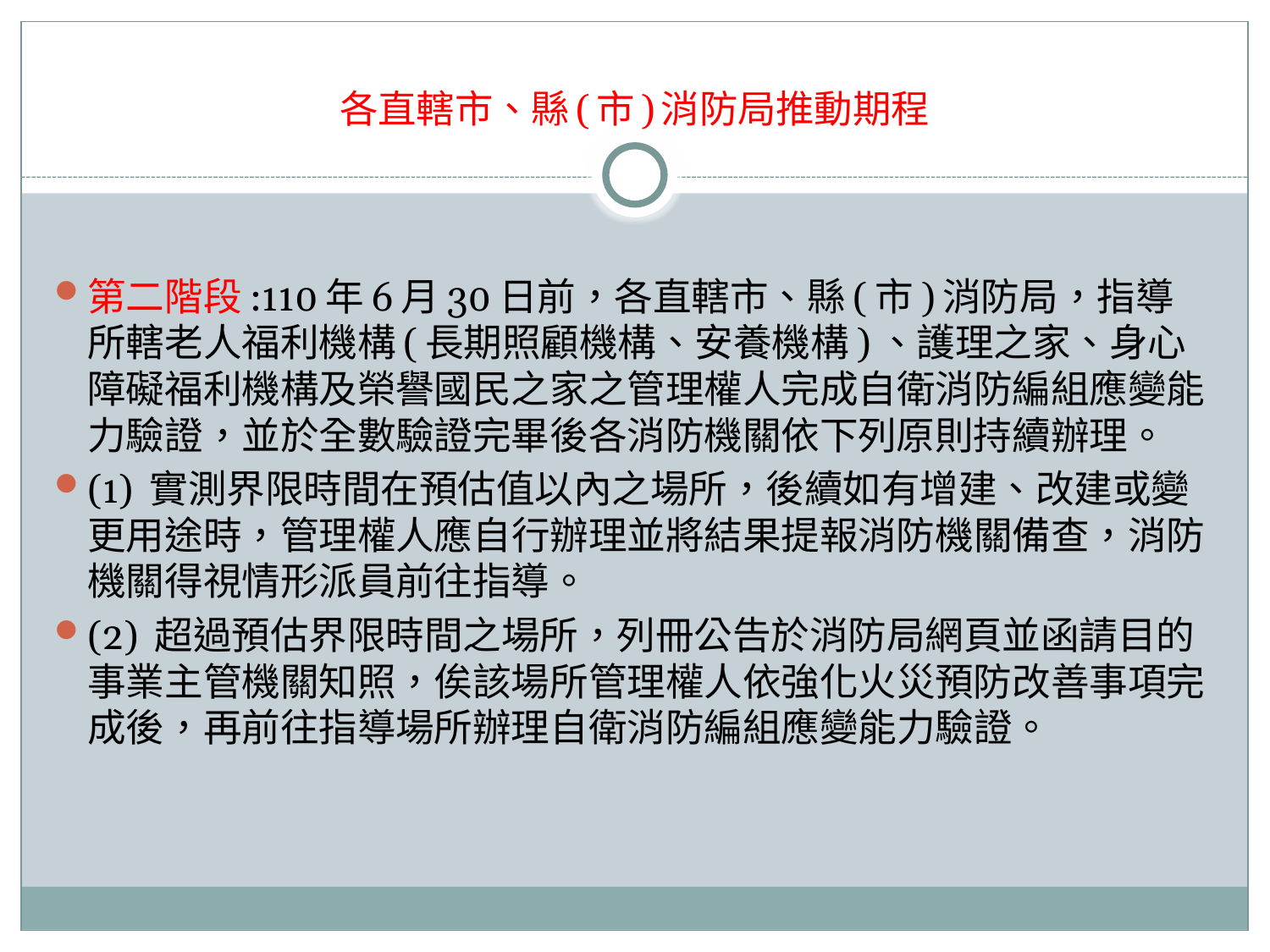

# 各直轄市、縣(市)消防局推動期程

第二階段:110年6月30日前，各直轄市、縣(市)消防局，指導所轄老人福利機構(長期照顧機構、安養機構)、護理之家、身心障礙福利機構及榮譽國民之家之管理權人完成自衛消防編組應變能力驗證，並於全數驗證完畢後各消防機關依下列原則持續辦理。
(1) 實測界限時間在預估值以內之場所，後續如有增建、改建或變更用途時，管理權人應自行辦理並將結果提報消防機關備查，消防機關得視情形派員前往指導。
(2) 超過預估界限時間之場所，列冊公告於消防局網頁並函請目的事業主管機關知照，俟該場所管理權人依強化火災預防改善事項完成後，再前往指導場所辦理自衛消防編組應變能力驗證。